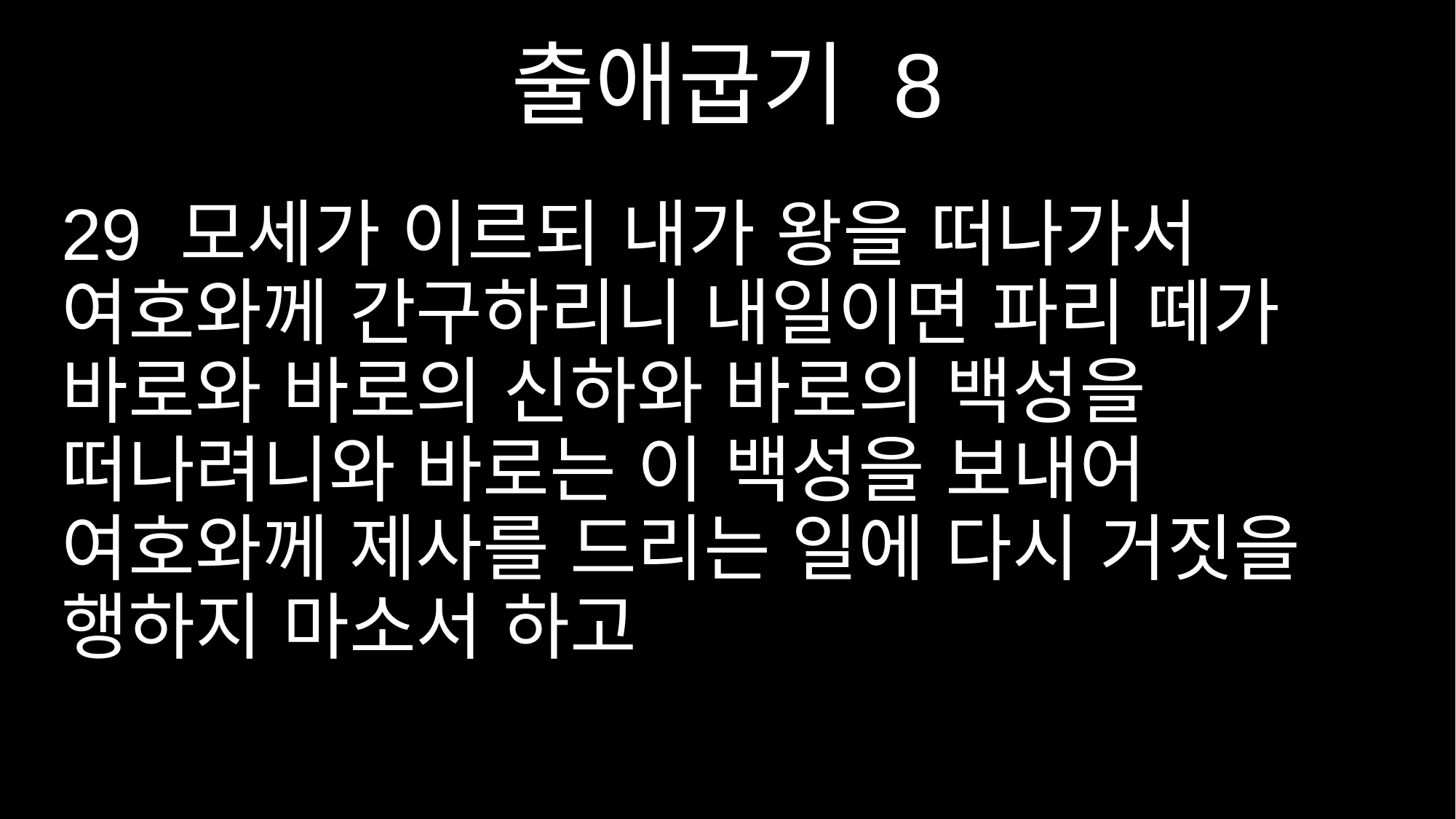

출애굽기 8
29 모세가 이르되 내가 왕을 떠나가서 여호와께 간구하리니 내일이면 파리 떼가 바로와 바로의 신하와 바로의 백성을 떠나려니와 바로는 이 백성을 보내어 여호와께 제사를 드리는 일에 다시 거짓을 행하지 마소서 하고